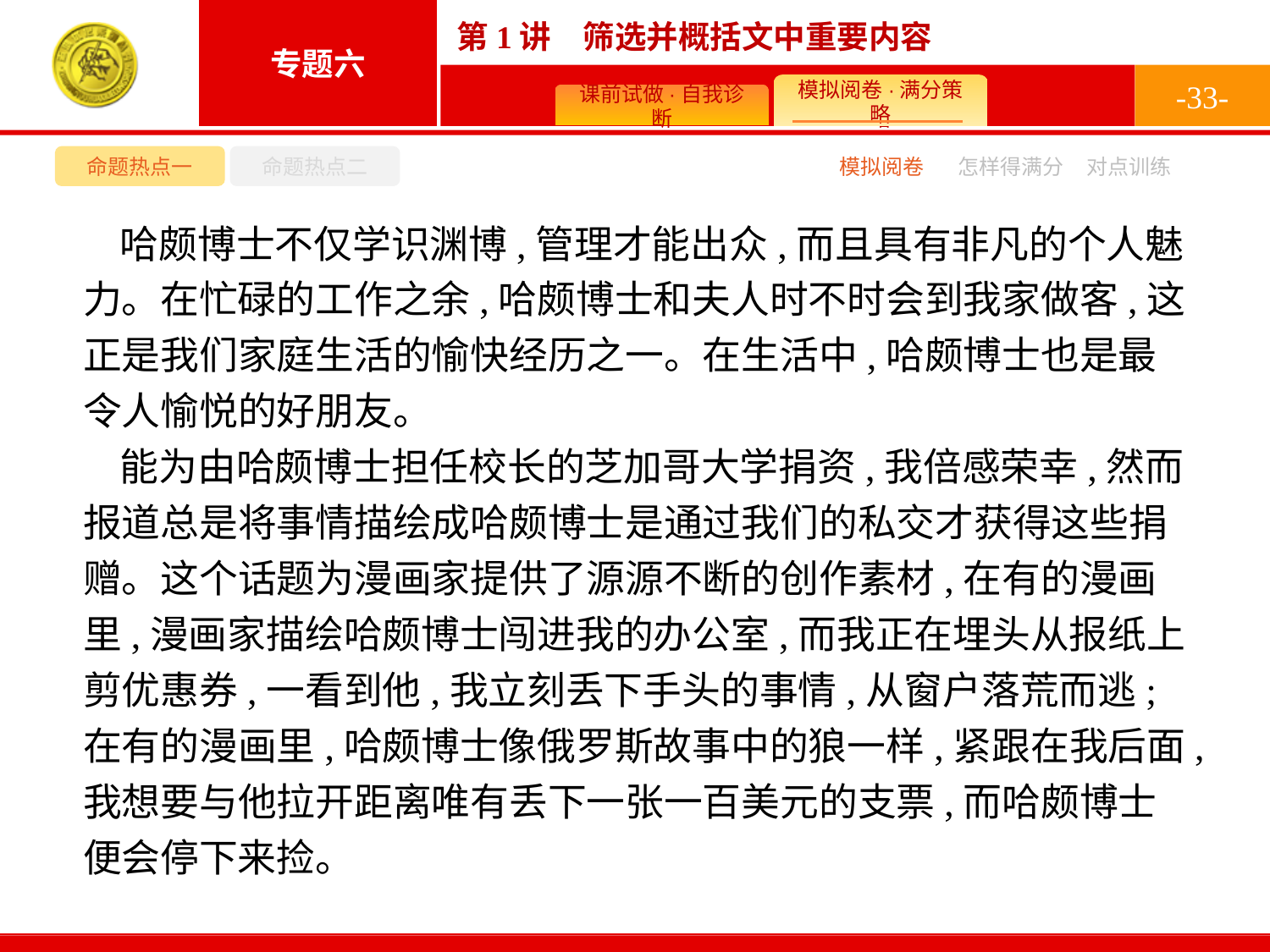

-33-
命题热点一
命题热点二
模拟阅卷
怎样得满分
对点训练
哈颇博士不仅学识渊博,管理才能出众,而且具有非凡的个人魅力。在忙碌的工作之余,哈颇博士和夫人时不时会到我家做客,这正是我们家庭生活的愉快经历之一。在生活中,哈颇博士也是最令人愉悦的好朋友。
能为由哈颇博士担任校长的芝加哥大学捐资,我倍感荣幸,然而报道总是将事情描绘成哈颇博士是通过我们的私交才获得这些捐赠。这个话题为漫画家提供了源源不断的创作素材,在有的漫画里,漫画家描绘哈颇博士闯进我的办公室,而我正在埋头从报纸上剪优惠券,一看到他,我立刻丢下手头的事情,从窗户落荒而逃;在有的漫画里,哈颇博士像俄罗斯故事中的狼一样,紧跟在我后面,我想要与他拉开距离唯有丢下一张一百美元的支票,而哈颇博士便会停下来捡。